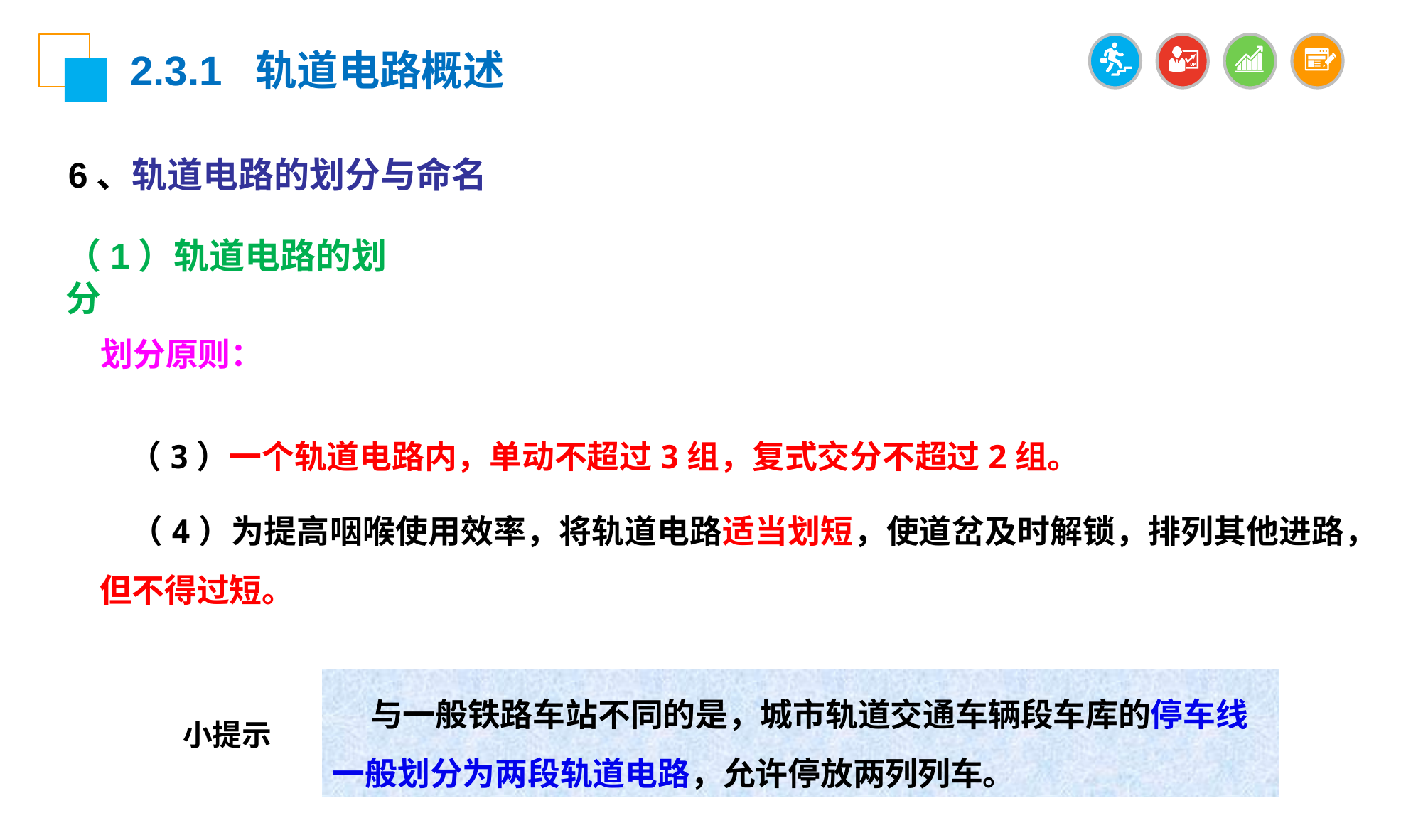

2.3.1  轨道电路概述
6、轨道电路的划分与命名
（1）轨道电路的划分
划分原则：
   （3）一个轨道电路内，单动不超过3组，复式交分不超过2组。
   （4）为提高咽喉使用效率，将轨道电路适当划短，使道岔及时解锁，排列其他进路，但不得过短。
    与一般铁路车站不同的是，城市轨道交通车辆段车库的停车线一般划分为两段轨道电路，允许停放两列列车。
小提示